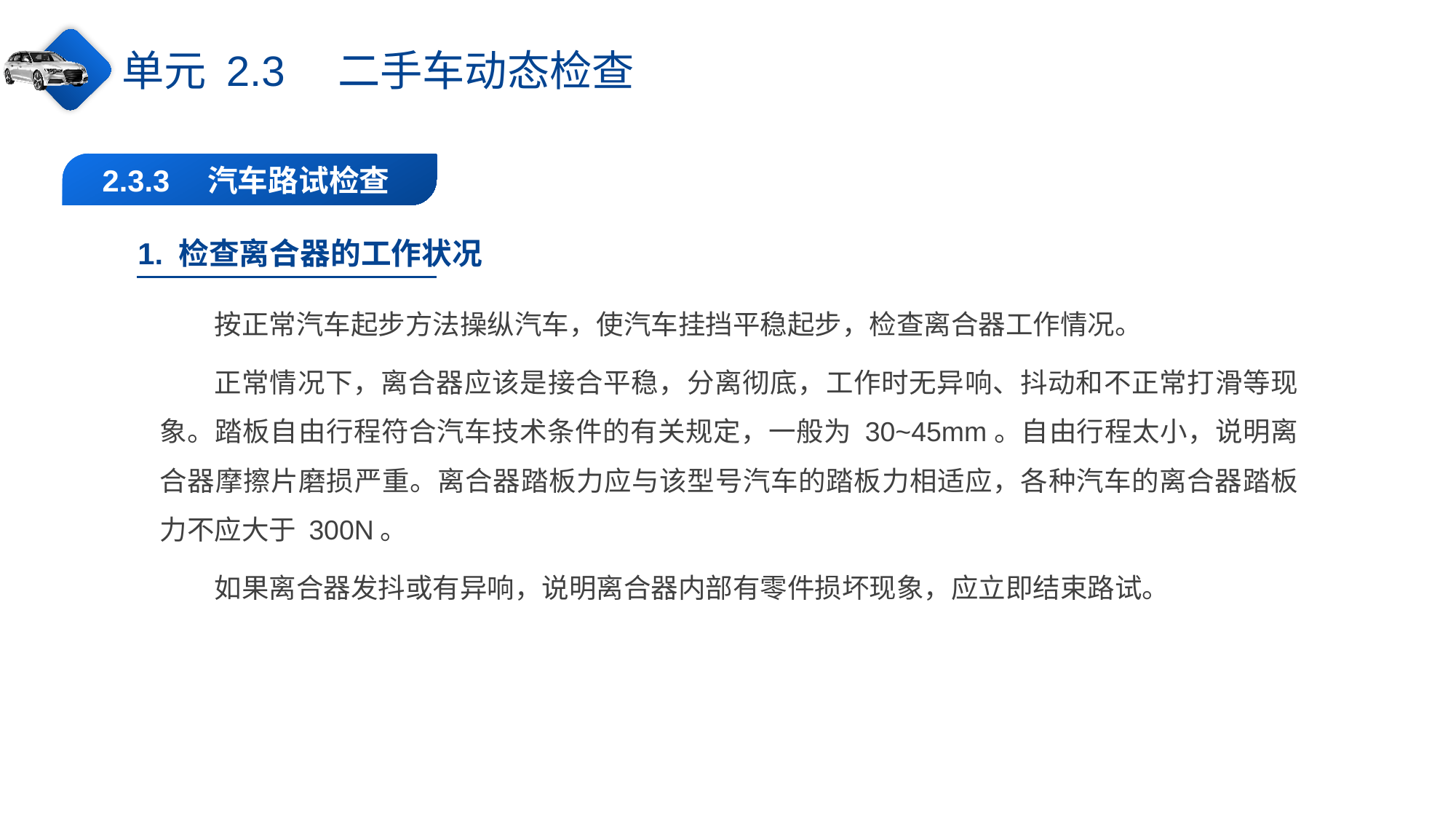

单元 2.3　二手车动态检查
2.3.3　汽车路试检查
1. 检查离合器的工作状况
按正常汽车起步方法操纵汽车，使汽车挂挡平稳起步，检查离合器工作情况。
正常情况下，离合器应该是接合平稳，分离彻底，工作时无异响、抖动和不正常打滑等现象。踏板自由行程符合汽车技术条件的有关规定，一般为 30~45mm。自由行程太小，说明离合器摩擦片磨损严重。离合器踏板力应与该型号汽车的踏板力相适应，各种汽车的离合器踏板力不应大于 300N。
如果离合器发抖或有异响，说明离合器内部有零件损坏现象，应立即结束路试。